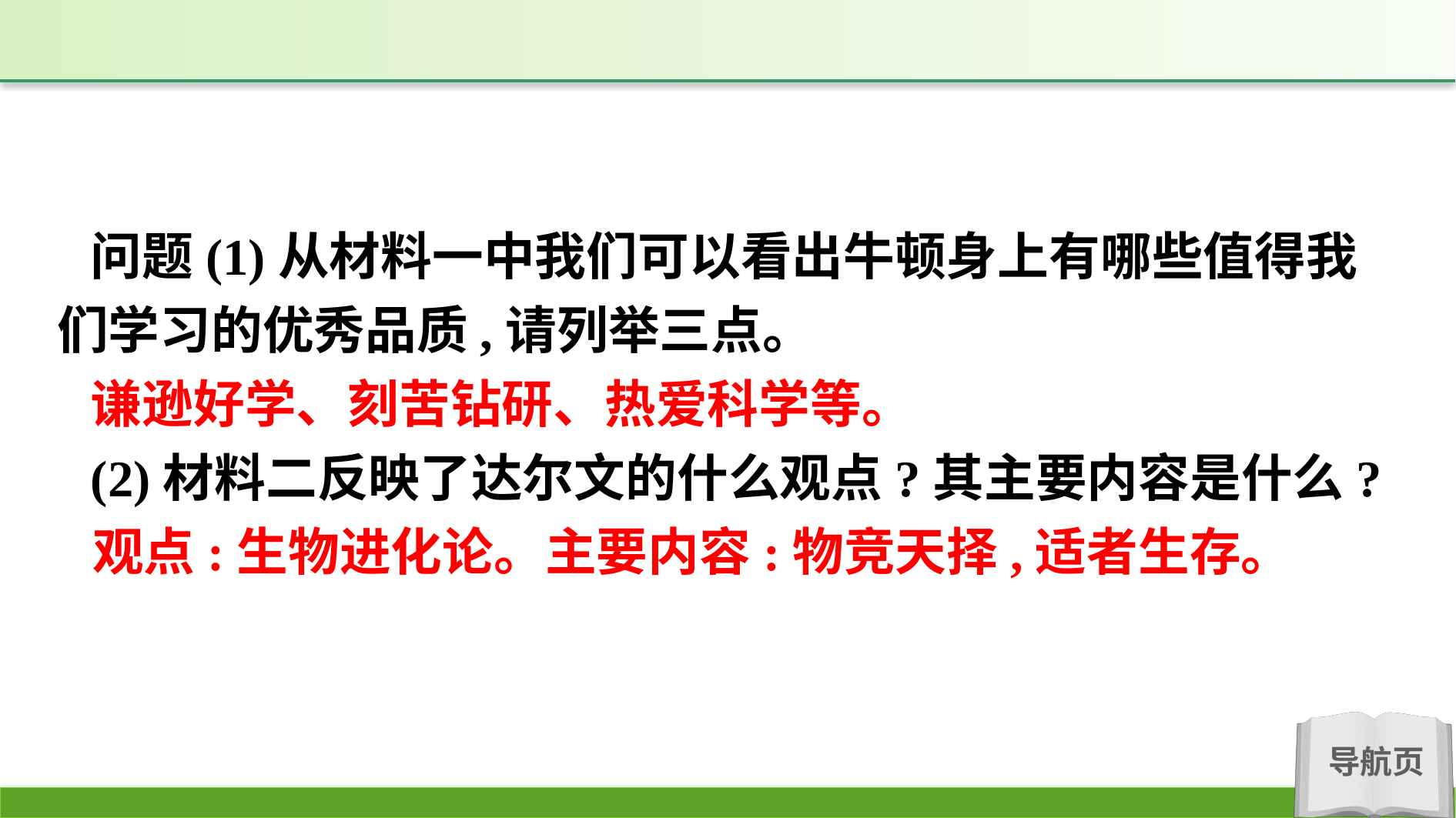

问题(1)从材料一中我们可以看出牛顿身上有哪些值得我们学习的优秀品质,请列举三点。
谦逊好学、刻苦钻研、热爱科学等。
(2)材料二反映了达尔文的什么观点?其主要内容是什么?
观点:生物进化论。主要内容:物竞天择,适者生存。